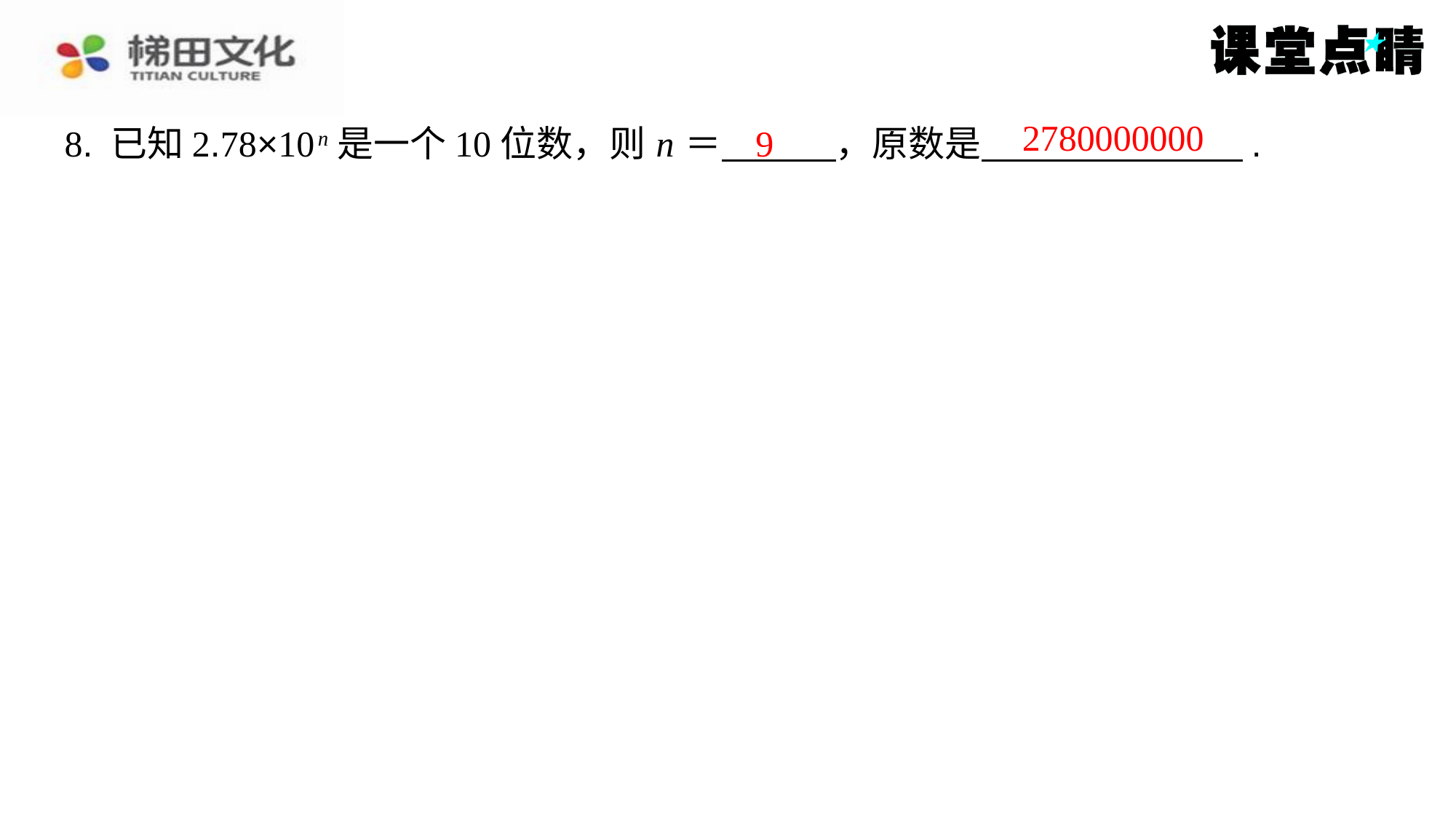

2780000000
9
8. 已知2.78×10 n 是一个10位数，则 n ＝ 　     　，原数是 　                       　.